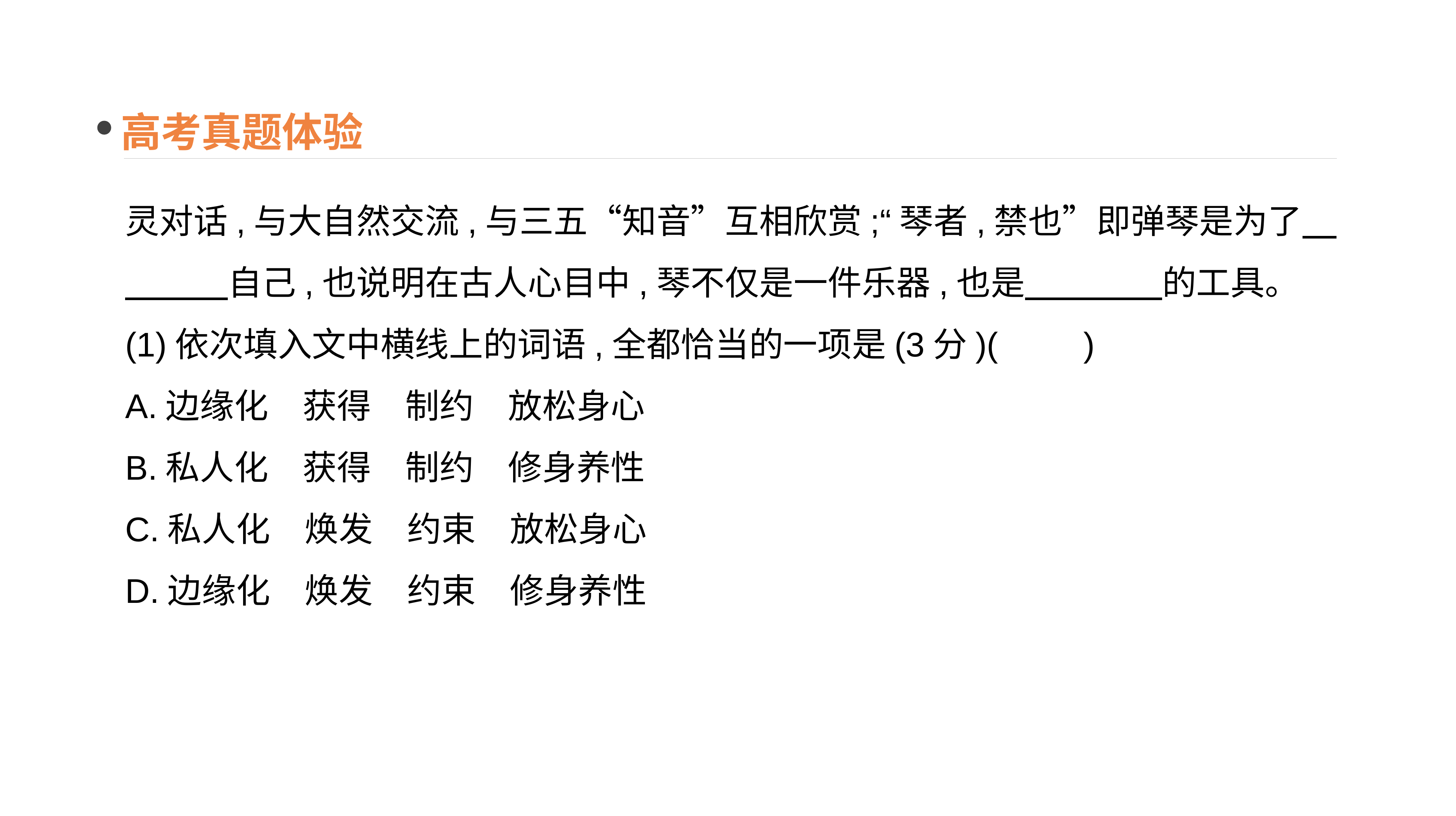

高考真题体验

灵对话,与大自然交流,与三五“知音”互相欣赏;“琴者,禁也”即弹琴是为了　　　　自己,也说明在古人心目中,琴不仅是一件乐器,也是　　　　的工具。
(1)依次填入文中横线上的词语,全都恰当的一项是(3分)(　　)
A.边缘化　获得　制约　放松身心
B.私人化　获得　制约　修身养性
C.私人化　焕发　约束　放松身心
D.边缘化　焕发　约束　修身养性